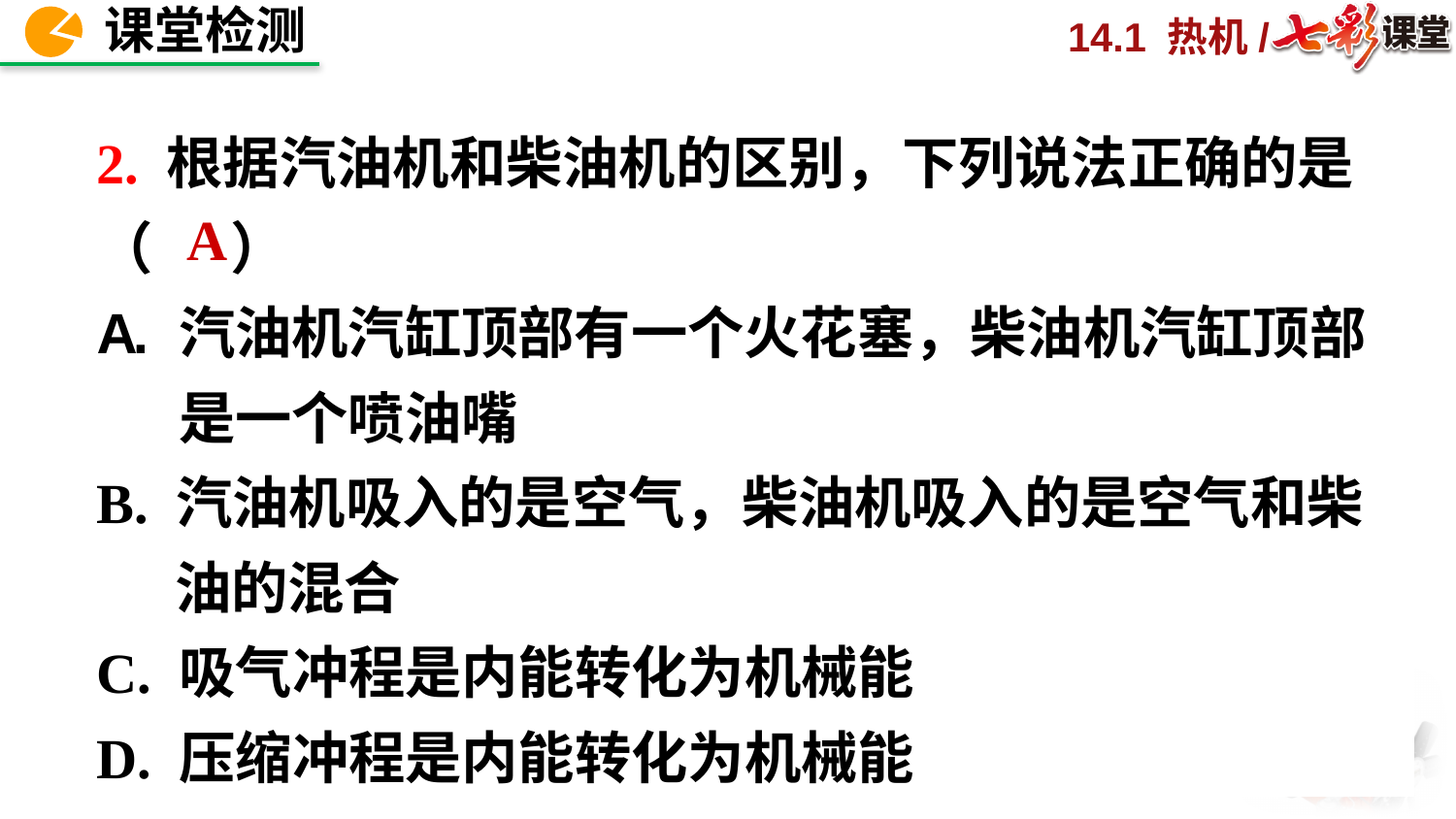

2. 根据汽油机和柴油机的区别，下列说法正确的是（      ）
汽油机汽缸顶部有一个火花塞，柴油机汽缸顶部是一个喷油嘴
B. 汽油机吸入的是空气，柴油机吸入的是空气和柴
     油的混合
C. 吸气冲程是内能转化为机械能
D. 压缩冲程是内能转化为机械能
A